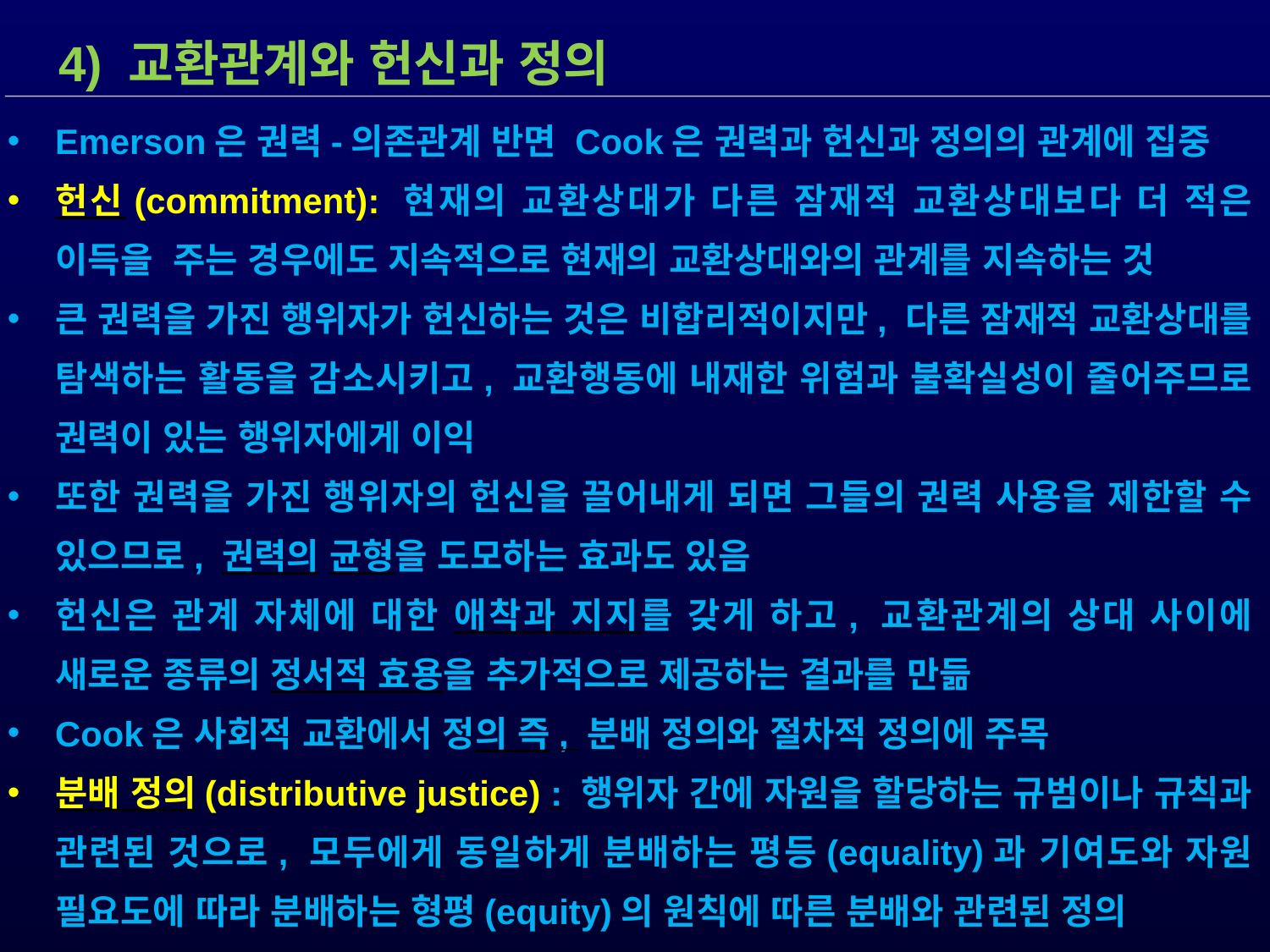

4) 교환관계와 헌신과 정의
Emerson은 권력-의존관계 반면 Cook은 권력과 헌신과 정의의 관계에 집중
헌신(commitment): 현재의 교환상대가 다른 잠재적 교환상대보다 더 적은 이득을  주는 경우에도 지속적으로 현재의 교환상대와의 관계를 지속하는 것
큰 권력을 가진 행위자가 헌신하는 것은 비합리적이지만, 다른 잠재적 교환상대를 탐색하는 활동을 감소시키고, 교환행동에 내재한 위험과 불확실성이 줄어주므로 권력이 있는 행위자에게 이익
또한 권력을 가진 행위자의 헌신을 끌어내게 되면 그들의 권력 사용을 제한할 수 있으므로, 권력의 균형을 도모하는 효과도 있음
헌신은 관계 자체에 대한 애착과 지지를 갖게 하고, 교환관계의 상대 사이에 새로운 종류의 정서적 효용을 추가적으로 제공하는 결과를 만듦
Cook은 사회적 교환에서 정의 즉, 분배 정의와 절차적 정의에 주목
분배 정의(distributive justice) : 행위자 간에 자원을 할당하는 규범이나 규칙과 관련된 것으로, 모두에게 동일하게 분배하는 평등(equality)과 기여도와 자원 필요도에 따라 분배하는 형평(equity)의 원칙에 따른 분배와 관련된 정의